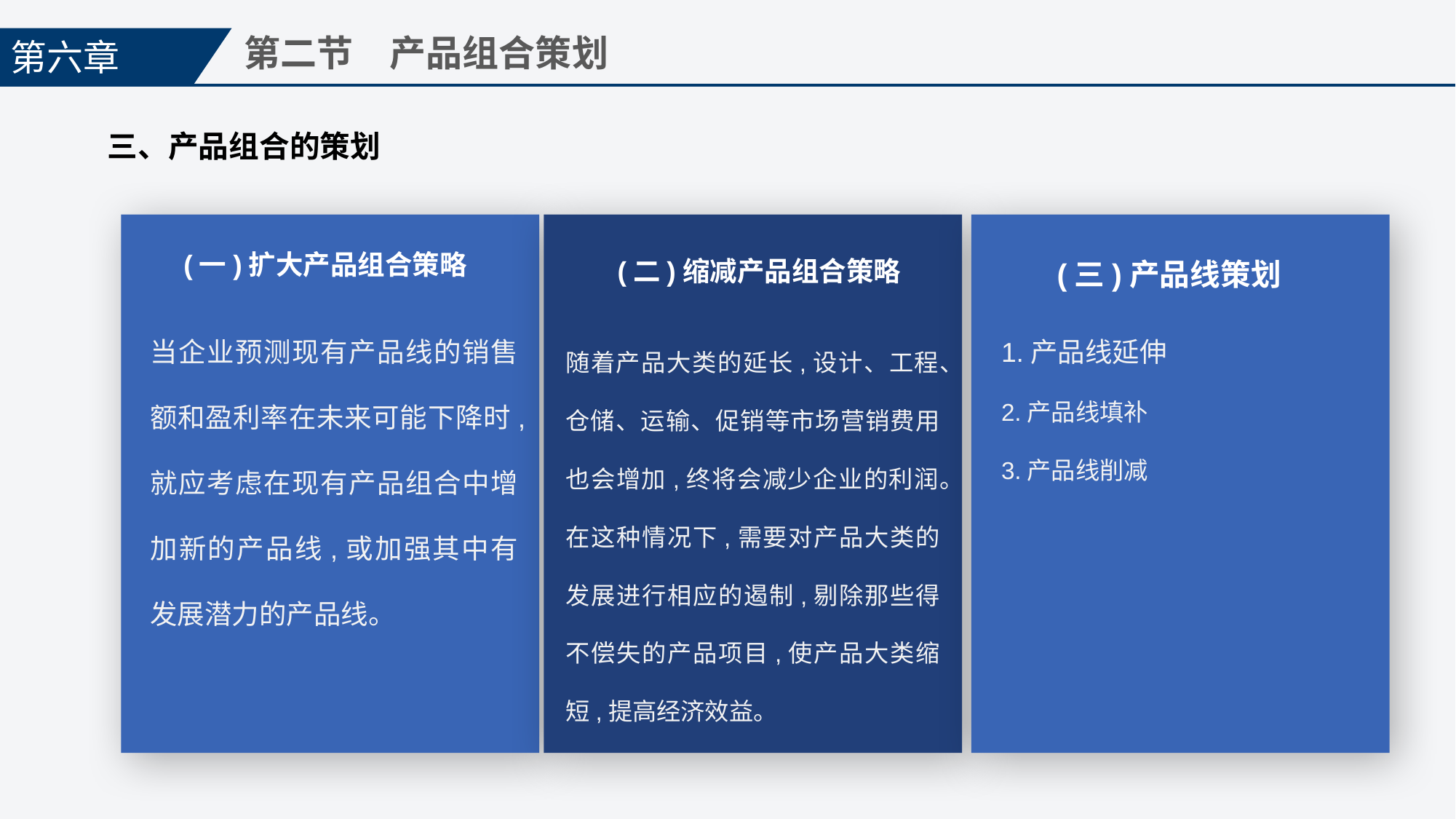

第六章
第二节　产品组合策划
三、产品组合的策划

(一)扩大产品组合策略
(二)缩减产品组合策略
(三)产品线策划
当企业预测现有产品线的销售额和盈利率在未来可能下降时,就应考虑在现有产品组合中增加新的产品线,或加强其中有发展潜力的产品线。
1.产品线延伸
2.产品线填补
3.产品线削减

随着产品大类的延长,设计、工程、仓储、运输、促销等市场营销费用也会增加,终将会减少企业的利润。在这种情况下,需要对产品大类的发展进行相应的遏制,剔除那些得不偿失的产品项目,使产品大类缩短,提高经济效益。